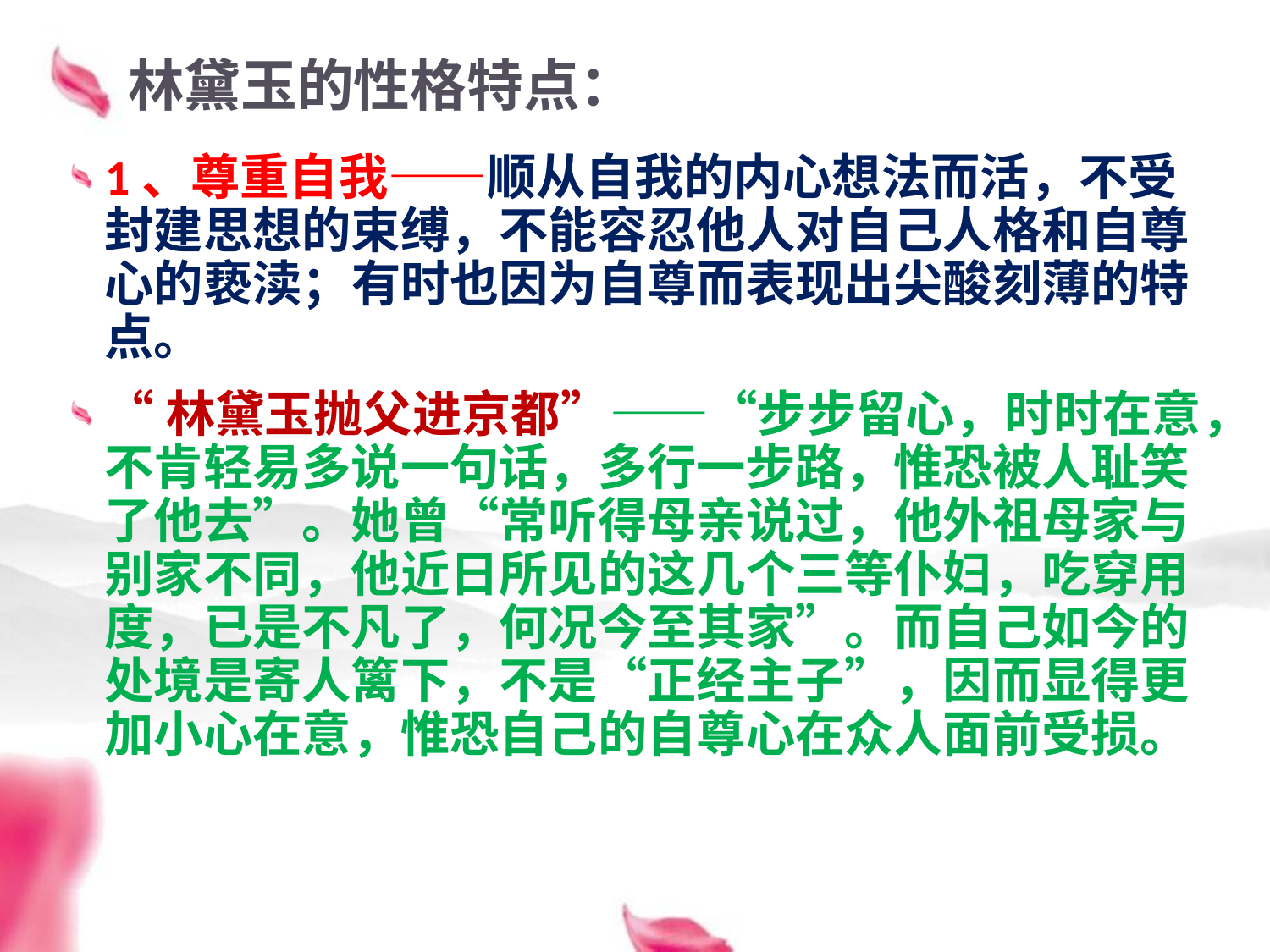

# 林黛玉的性格特点：
1、尊重自我——顺从自我的内心想法而活，不受封建思想的束缚，不能容忍他人对自己人格和自尊心的亵渎；有时也因为自尊而表现出尖酸刻薄的特点。
“林黛玉抛父进京都”——“步步留心，时时在意，不肯轻易多说一句话，多行一步路，惟恐被人耻笑了他去”。她曾“常听得母亲说过，他外祖母家与别家不同，他近日所见的这几个三等仆妇，吃穿用度，已是不凡了，何况今至其家”。而自己如今的处境是寄人篱下，不是“正经主子”，因而显得更加小心在意，惟恐自己的自尊心在众人面前受损。